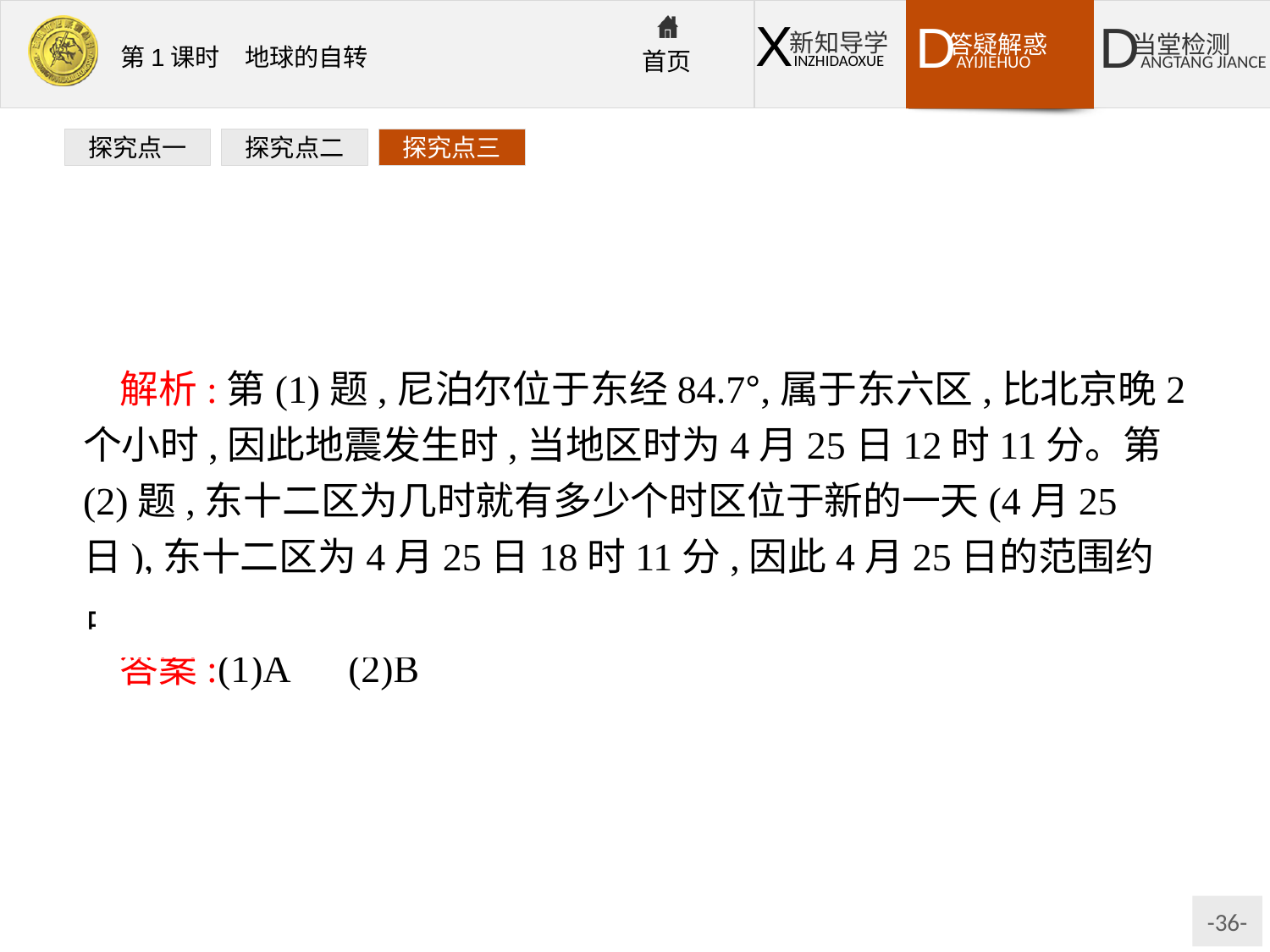

探究点一
探究点二
探究点三
解析:第(1)题,尼泊尔位于东经84.7°,属于东六区,比北京晚2个小时,因此地震发生时,当地区时为4月25日12时11分。第(2)题,东十二区为几时就有多少个时区位于新的一天(4月25日),东十二区为4月25日18时11分,因此4月25日的范围约占全球的3/4。
答案:(1)A　(2)B